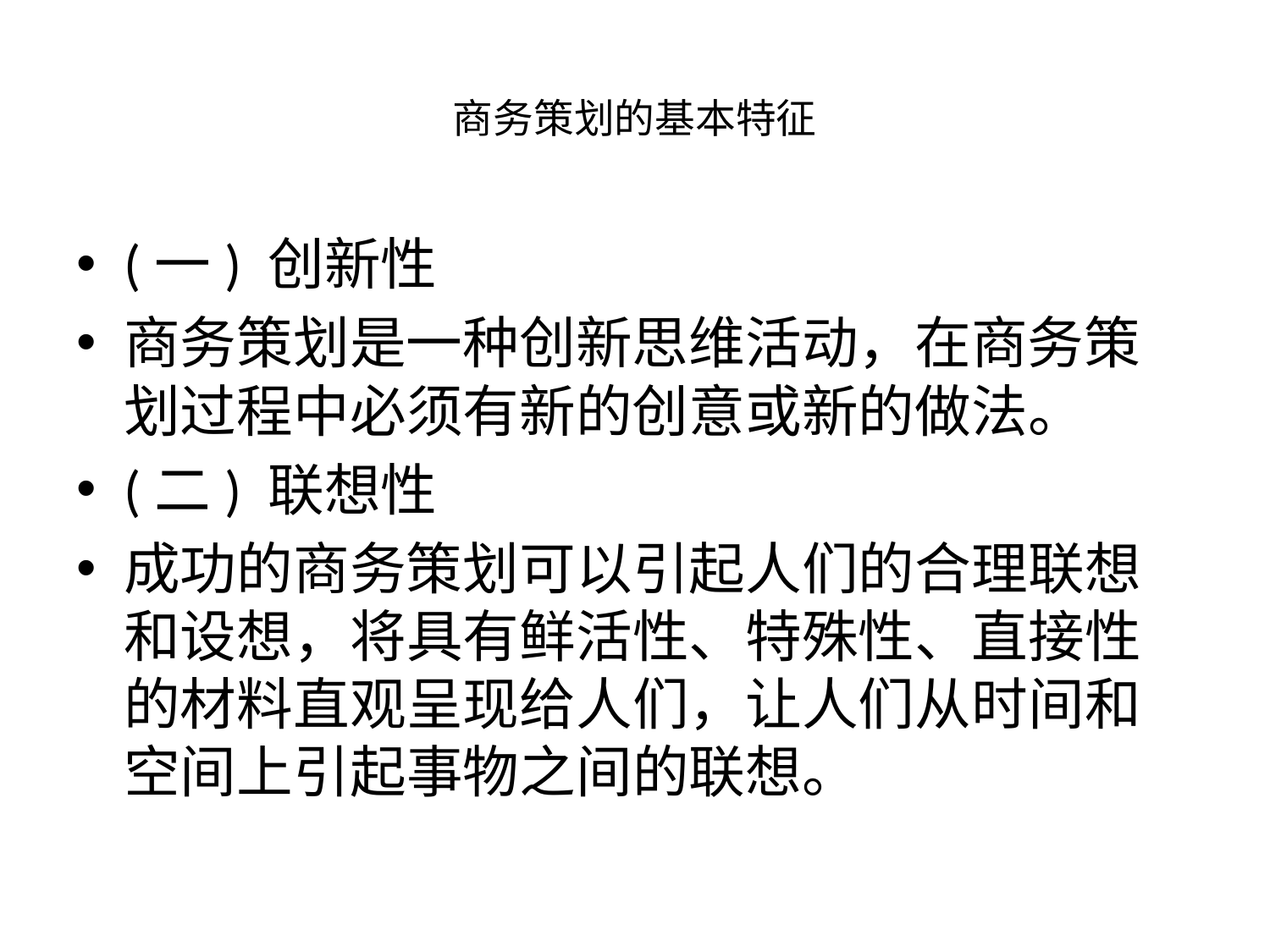

# 商务策划的基本特征
(一) 创新性
商务策划是一种创新思维活动，在商务策划过程中必须有新的创意或新的做法。
(二) 联想性
成功的商务策划可以引起人们的合理联想和设想，将具有鲜活性、特殊性、直接性的材料直观呈现给人们，让人们从时间和空间上引起事物之间的联想。